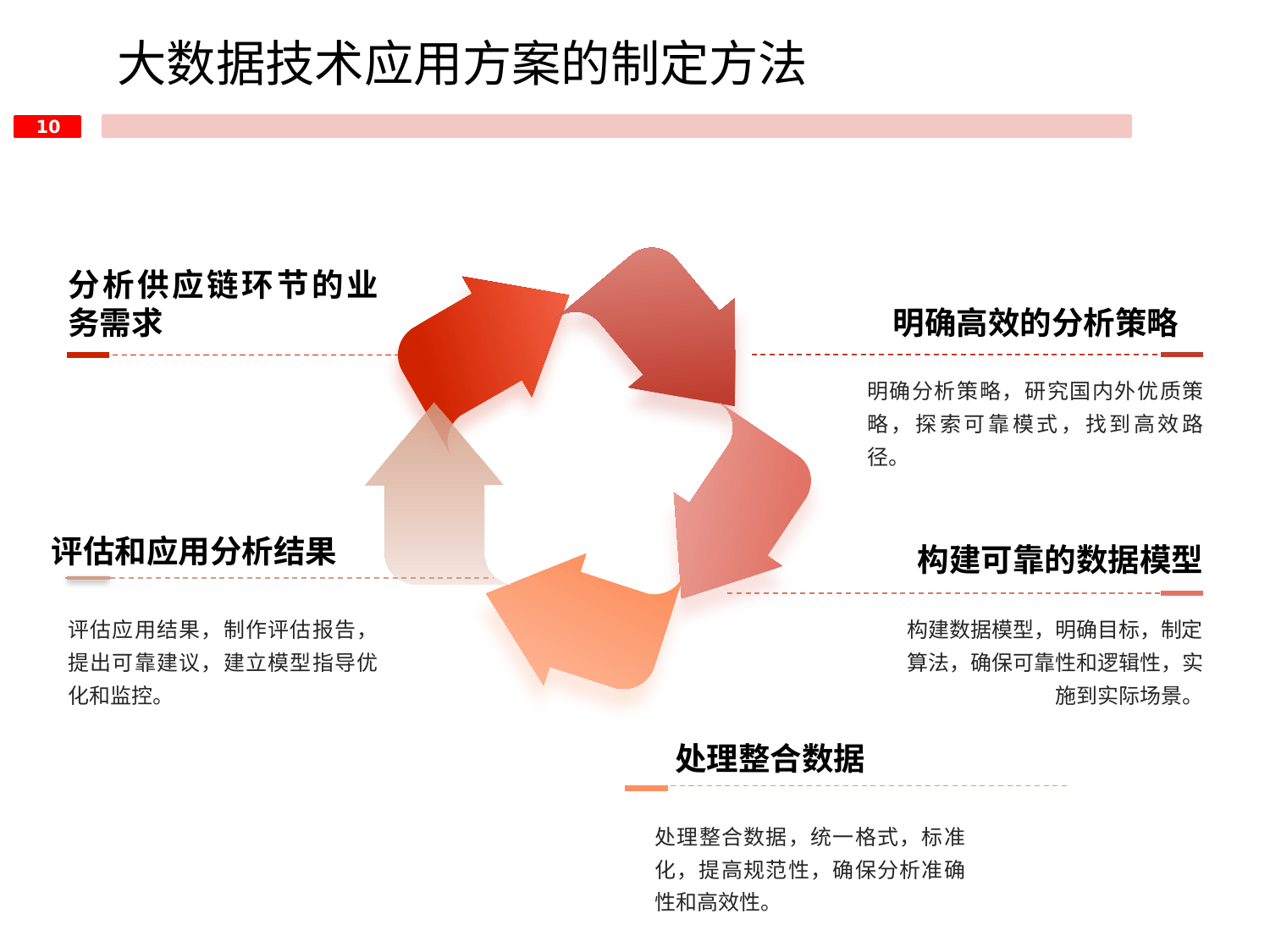

大数据技术应用方案的制定方法
10
分析供应链环节的业务需求
明确高效的分析策略

明确分析策略，研究国内外优质策略，探索可靠模式，找到高效路径。

构建可靠的数据模型

评估和应用分析结果
评估应用结果，制作评估报告，提出可靠建议，建立模型指导优化和监控。
构建数据模型，明确目标，制定算法，确保可靠性和逻辑性，实施到实际场景。
处理整合数据
处理整合数据，统一格式，标准化，提高规范性，确保分析准确性和高效性。